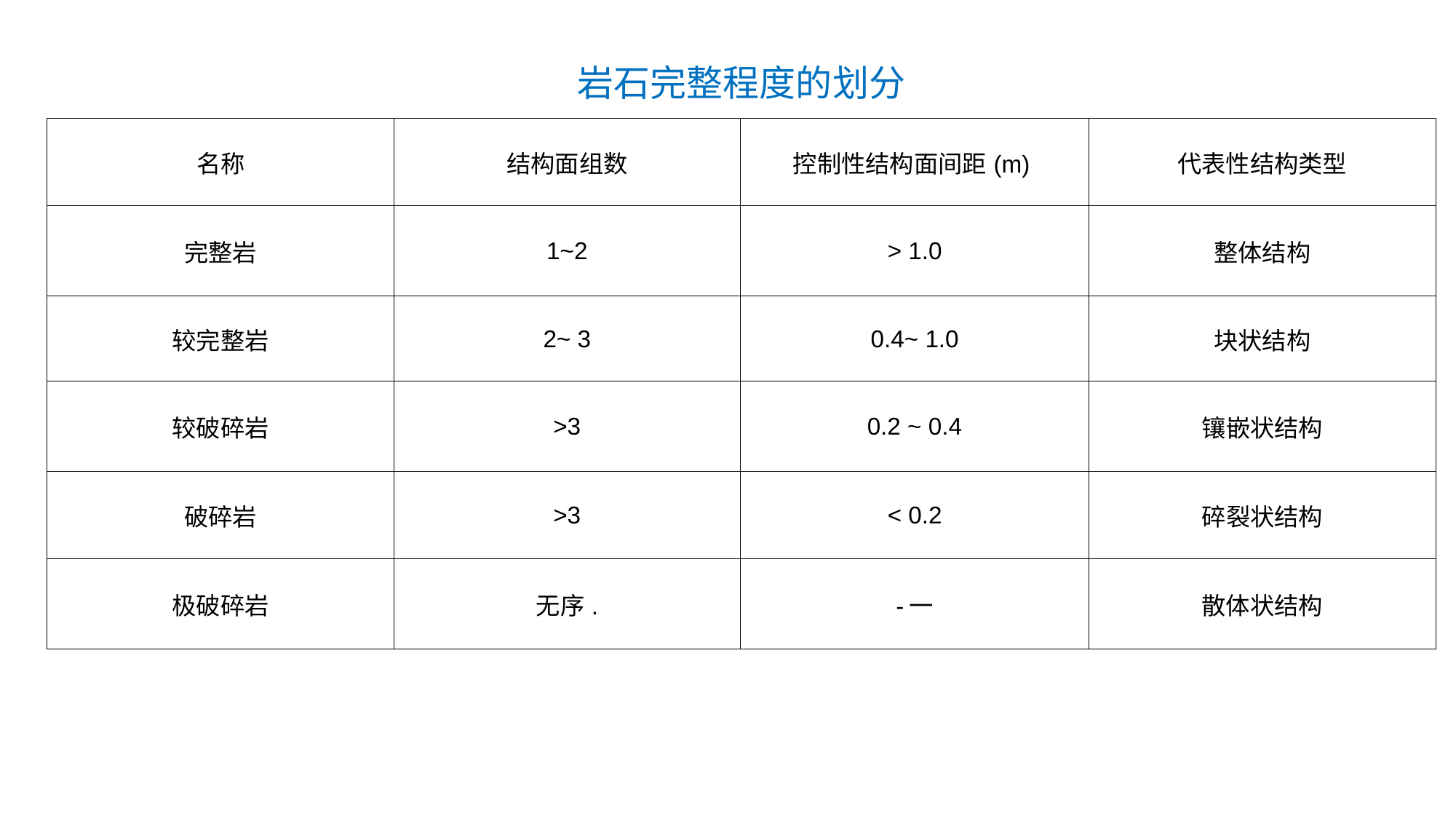

| 岩石完整程度的划分 |  |  |  |
| --- | --- | --- | --- |
| 名称 | 结构面组数 | 控制性结构面间距(m) | 代表性结构类型 |
| 完整岩 | 1~2 | > 1.0 | 整体结构 |
| 较完整岩 | 2~ 3 | 0.4~ 1.0 | 块状结构 |
| 较破碎岩 | >3 | 0.2 ~ 0.4 | 镶嵌状结构 |
| 破碎岩 | >3 | < 0.2 | 碎裂状结构 |
| 极破碎岩 | 无序. | -一 | 散体状结构 |